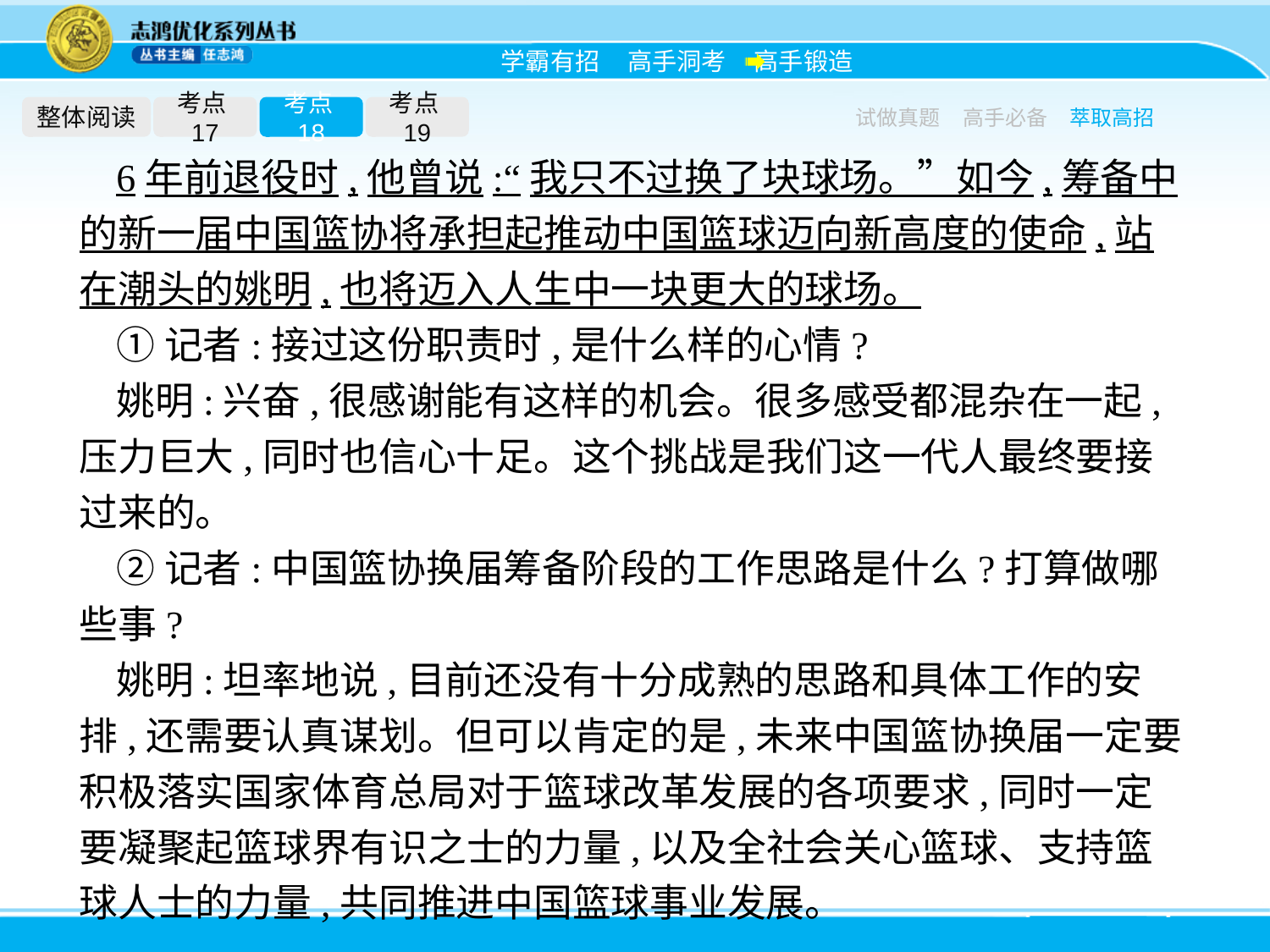

整体阅读
考点17
考点18
考点19
试做真题
高手必备
萃取高招
6年前退役时,他曾说:“我只不过换了块球场。”如今,筹备中的新一届中国篮协将承担起推动中国篮球迈向新高度的使命,站在潮头的姚明,也将迈入人生中一块更大的球场。
①记者:接过这份职责时,是什么样的心情?
姚明:兴奋,很感谢能有这样的机会。很多感受都混杂在一起,压力巨大,同时也信心十足。这个挑战是我们这一代人最终要接过来的。
②记者:中国篮协换届筹备阶段的工作思路是什么?打算做哪些事?
姚明:坦率地说,目前还没有十分成熟的思路和具体工作的安排,还需要认真谋划。但可以肯定的是,未来中国篮协换届一定要积极落实国家体育总局对于篮球改革发展的各项要求,同时一定要凝聚起篮球界有识之士的力量,以及全社会关心篮球、支持篮球人士的力量,共同推进中国篮球事业发展。